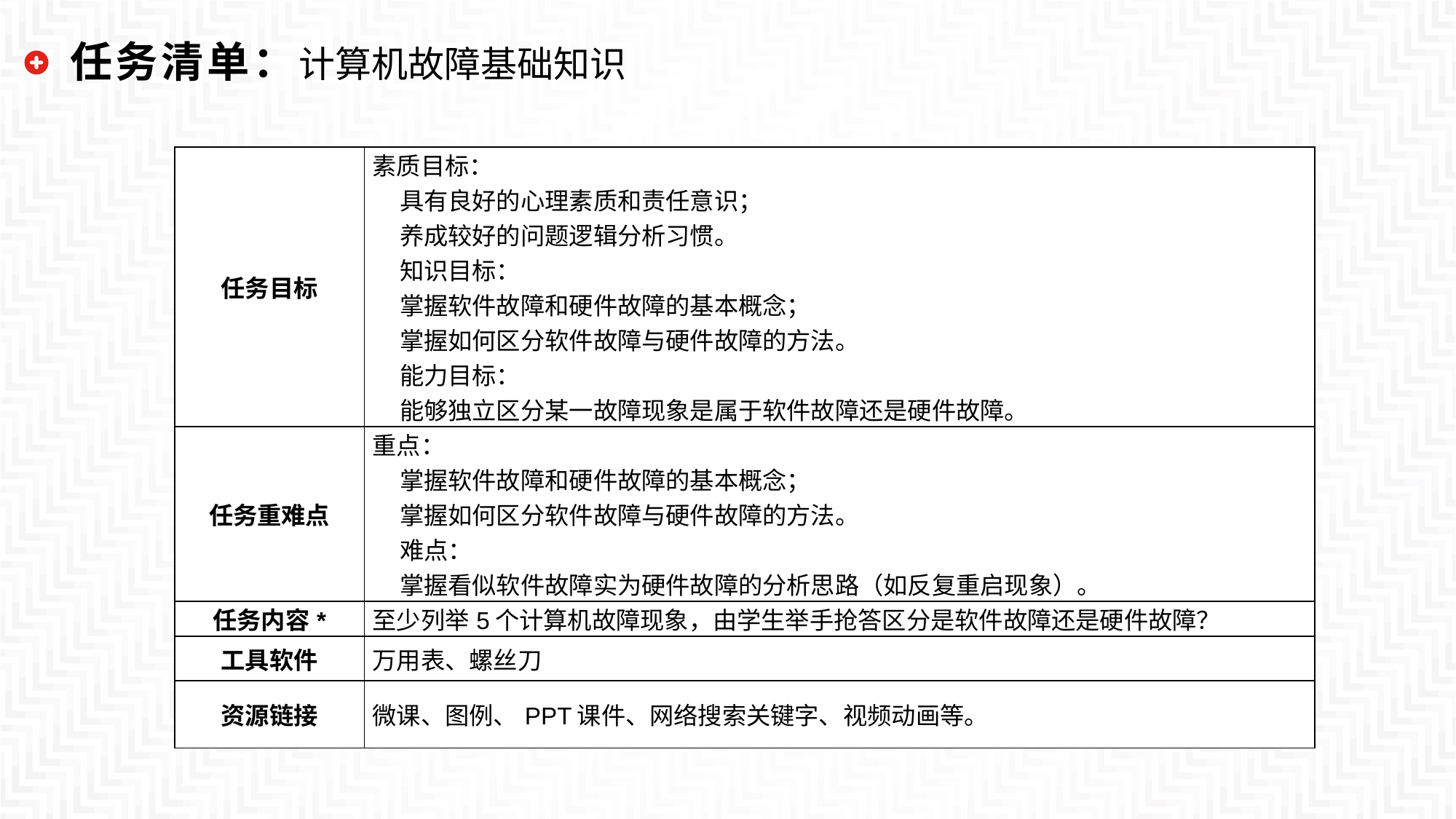

任务清单：计算机故障基础知识
| 任务目标 | 素质目标： 具有良好的心理素质和责任意识； 养成较好的问题逻辑分析习惯。 知识目标： 掌握软件故障和硬件故障的基本概念； 掌握如何区分软件故障与硬件故障的方法。 能力目标： 能够独立区分某一故障现象是属于软件故障还是硬件故障。 |
| --- | --- |
| 任务重难点 | 重点： 掌握软件故障和硬件故障的基本概念； 掌握如何区分软件故障与硬件故障的方法。 难点： 掌握看似软件故障实为硬件故障的分析思路（如反复重启现象）。 |
| 任务内容\* | 至少列举5个计算机故障现象，由学生举手抢答区分是软件故障还是硬件故障？ |
| 工具软件 | 万用表、螺丝刀 |
| 资源链接 | 微课、图例、PPT课件、网络搜索关键字、视频动画等。 |